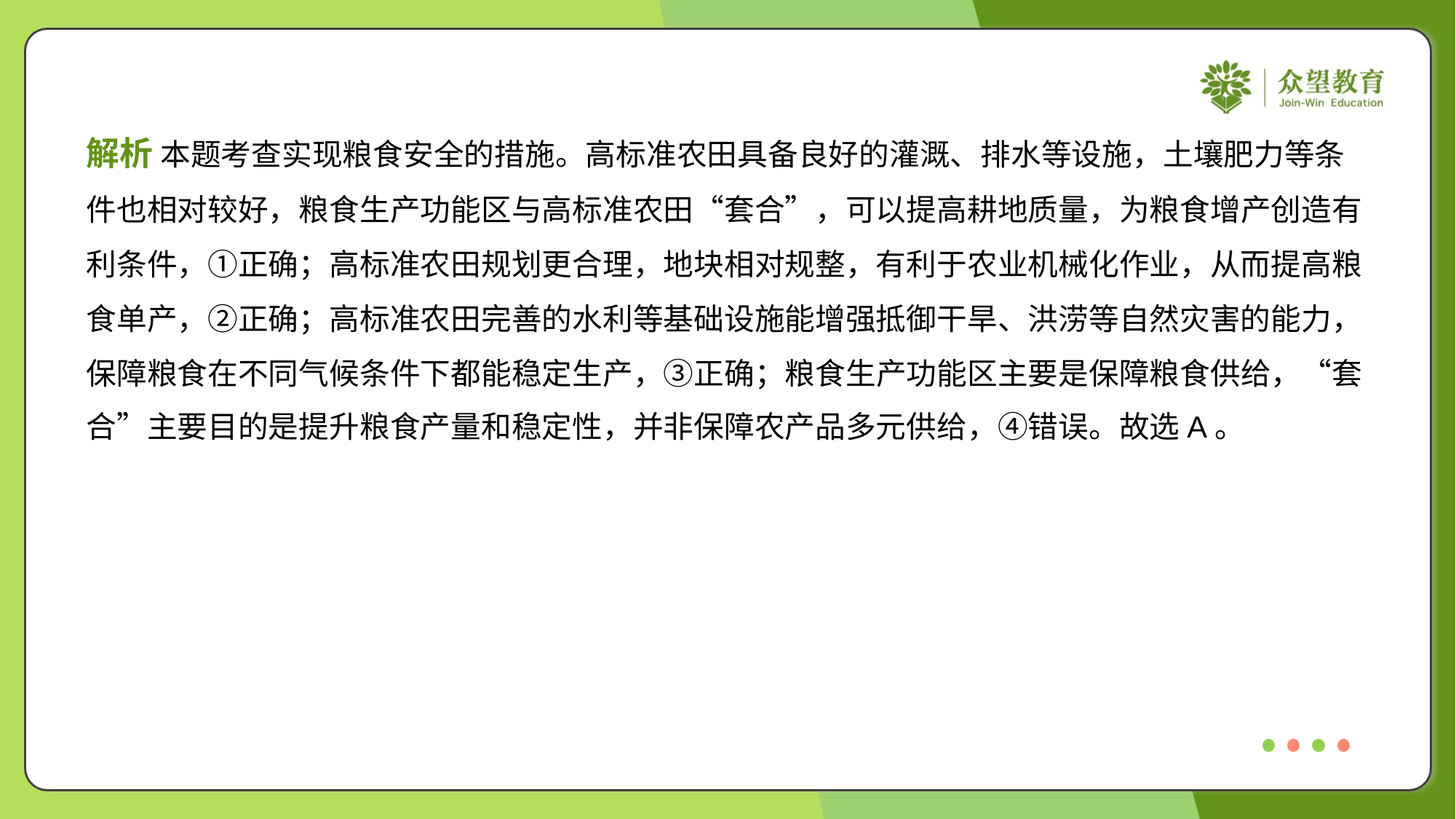

解析 本题考查实现粮食安全的措施。高标准农田具备良好的灌溉、排水等设施，土壤肥力等条
件也相对较好，粮食生产功能区与高标准农田“套合”，可以提高耕地质量，为粮食增产创造有
利条件，①正确；高标准农田规划更合理，地块相对规整，有利于农业机械化作业，从而提高粮
食单产，②正确；高标准农田完善的水利等基础设施能增强抵御干旱、洪涝等自然灾害的能力，
保障粮食在不同气候条件下都能稳定生产，③正确；粮食生产功能区主要是保障粮食供给，“套
合”主要目的是提升粮食产量和稳定性，并非保障农产品多元供给，④错误。故选A。